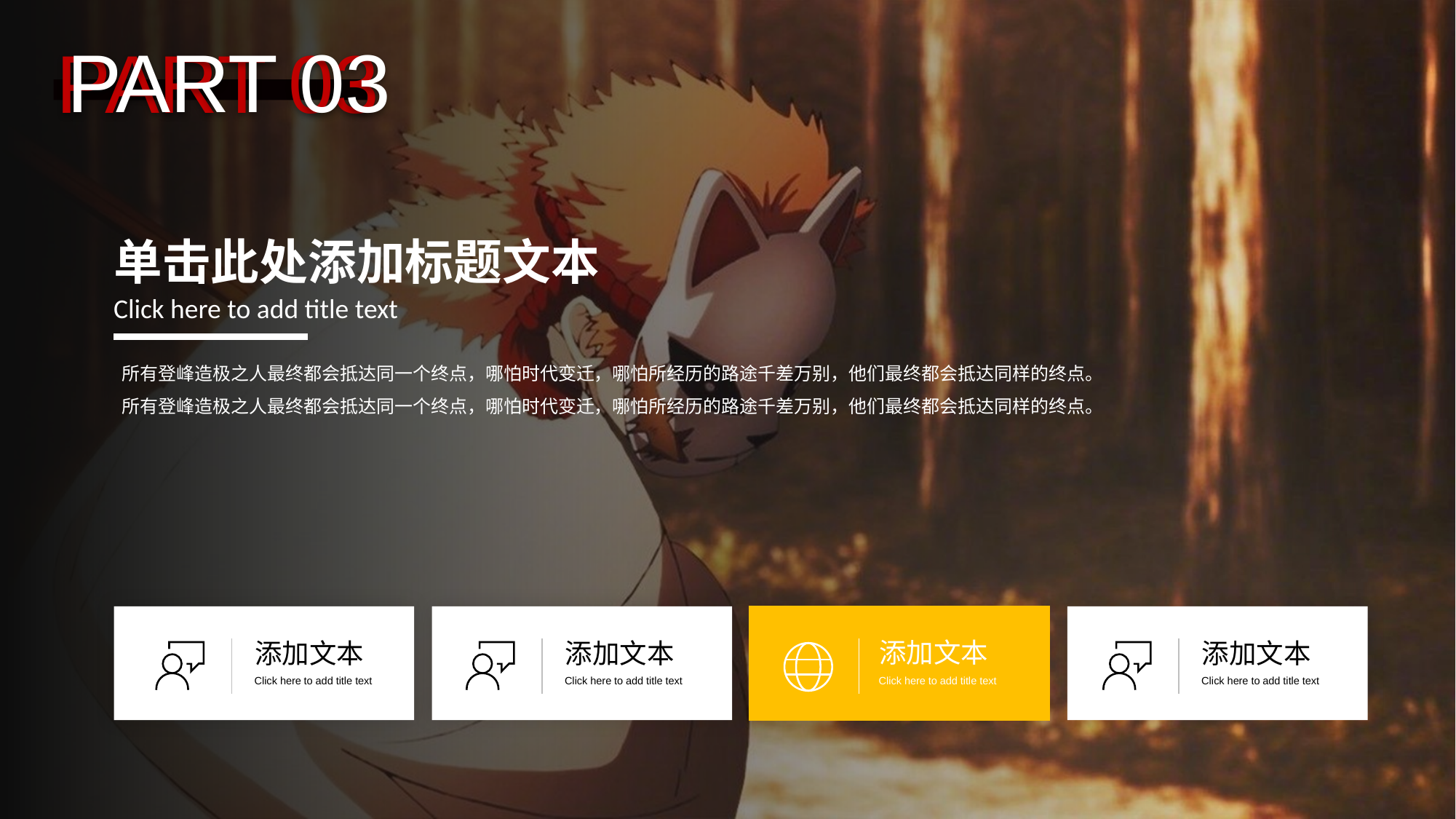

PART 03
PART 03

单击此处添加标题文本
Click here to add title text
 所有登峰造极之人最终都会抵达同一个终点，哪怕时代变迁，哪怕所经历的路途千差万别，他们最终都会抵达同样的终点。
 所有登峰造极之人最终都会抵达同一个终点，哪怕时代变迁，哪怕所经历的路途千差万别，他们最终都会抵达同样的终点。

添加文本

Click here to add title text

添加文本

Click here to add title text

添加文本

Click here to add title text

添加文本

Click here to add title text